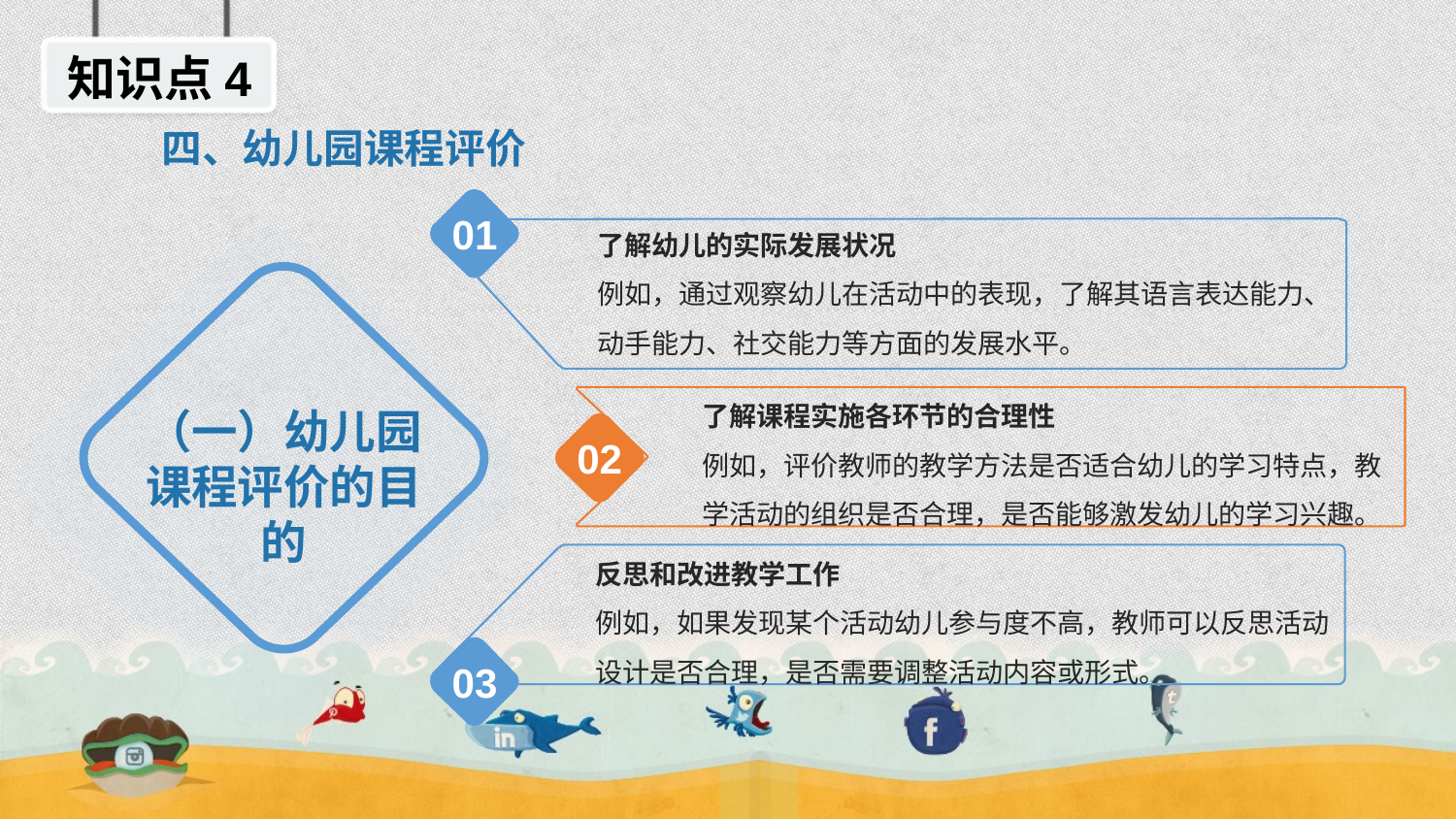

知识点4
四、幼儿园课程评价
01

了解幼儿的实际发展状况
例如，通过观察幼儿在活动中的表现，了解其语言表达能力、动手能力、社交能力等方面的发展水平。

（一）幼儿园课程评价的目的

了解课程实施各环节的合理性
例如，评价教师的教学方法是否适合幼儿的学习特点，教学活动的组织是否合理，是否能够激发幼儿的学习兴趣。
02
反思和改进教学工作
例如，如果发现某个活动幼儿参与度不高，教师可以反思活动设计是否合理，是否需要调整活动内容或形式。
03